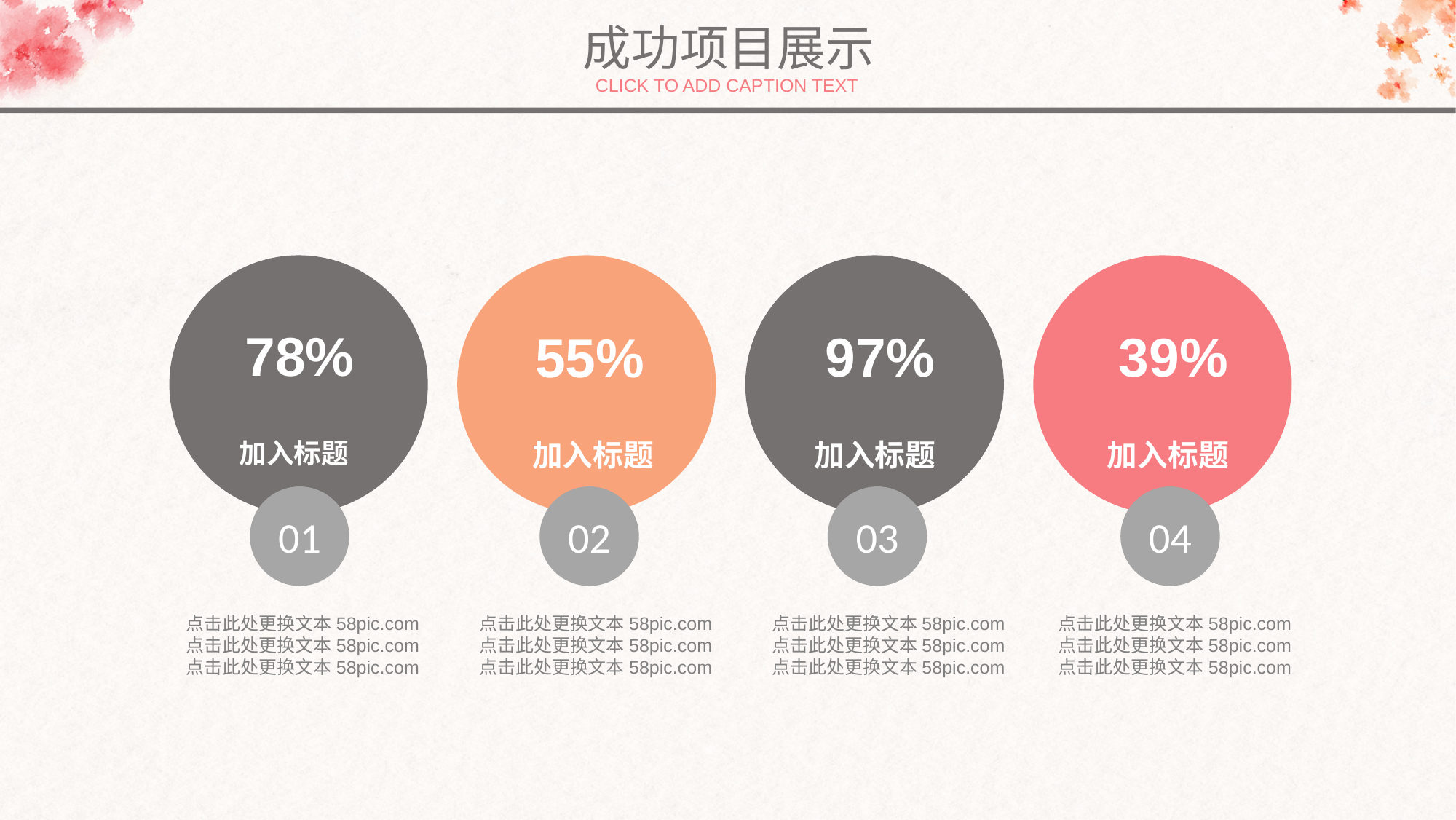

成功项目展示
CLICK TO ADD CAPTION TEXT

  78%
  97%
  39%
  55%
加入标题
加入标题
加入标题
加入标题
01
02
03
04
点击此处更换文本58pic.com
点击此处更换文本58pic.com
点击此处更换文本58pic.com
点击此处更换文本58pic.com
点击此处更换文本58pic.com
点击此处更换文本58pic.com
点击此处更换文本58pic.com
点击此处更换文本58pic.com
点击此处更换文本58pic.com
点击此处更换文本58pic.com
点击此处更换文本58pic.com
点击此处更换文本58pic.com